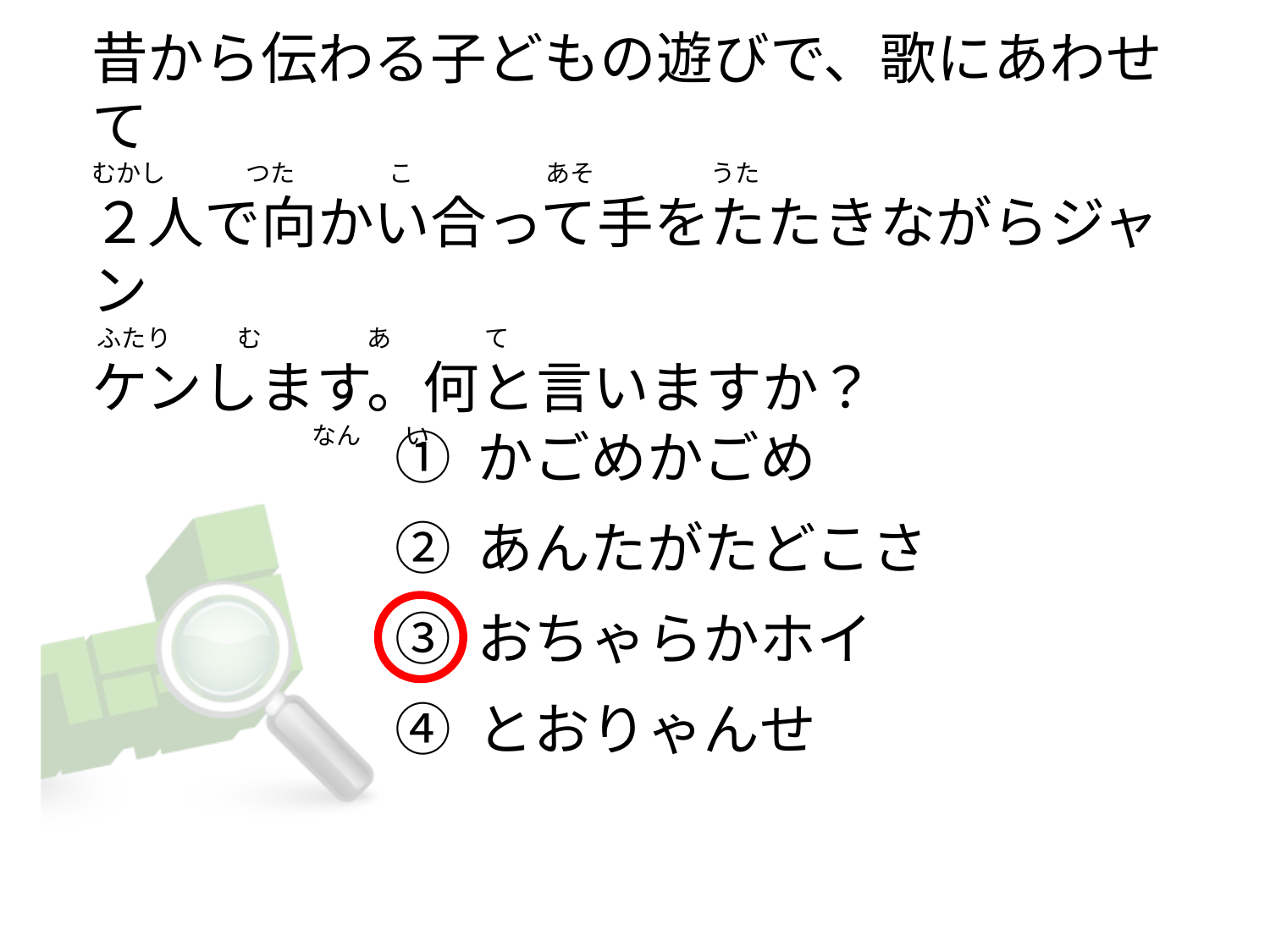

# 昔から伝わる子どもの遊びで、歌にあわせて むかし    　      つた                 こ                        あそ                     うた ２人で向かい合って手をたたきながらジャン  ふたり            む                   あ                 て ケンします。何と言いますか？                                         なん        い
① かごめかごめ
② あんたがたどこさ
③ おちゃらかホイ
④ とおりゃんせ